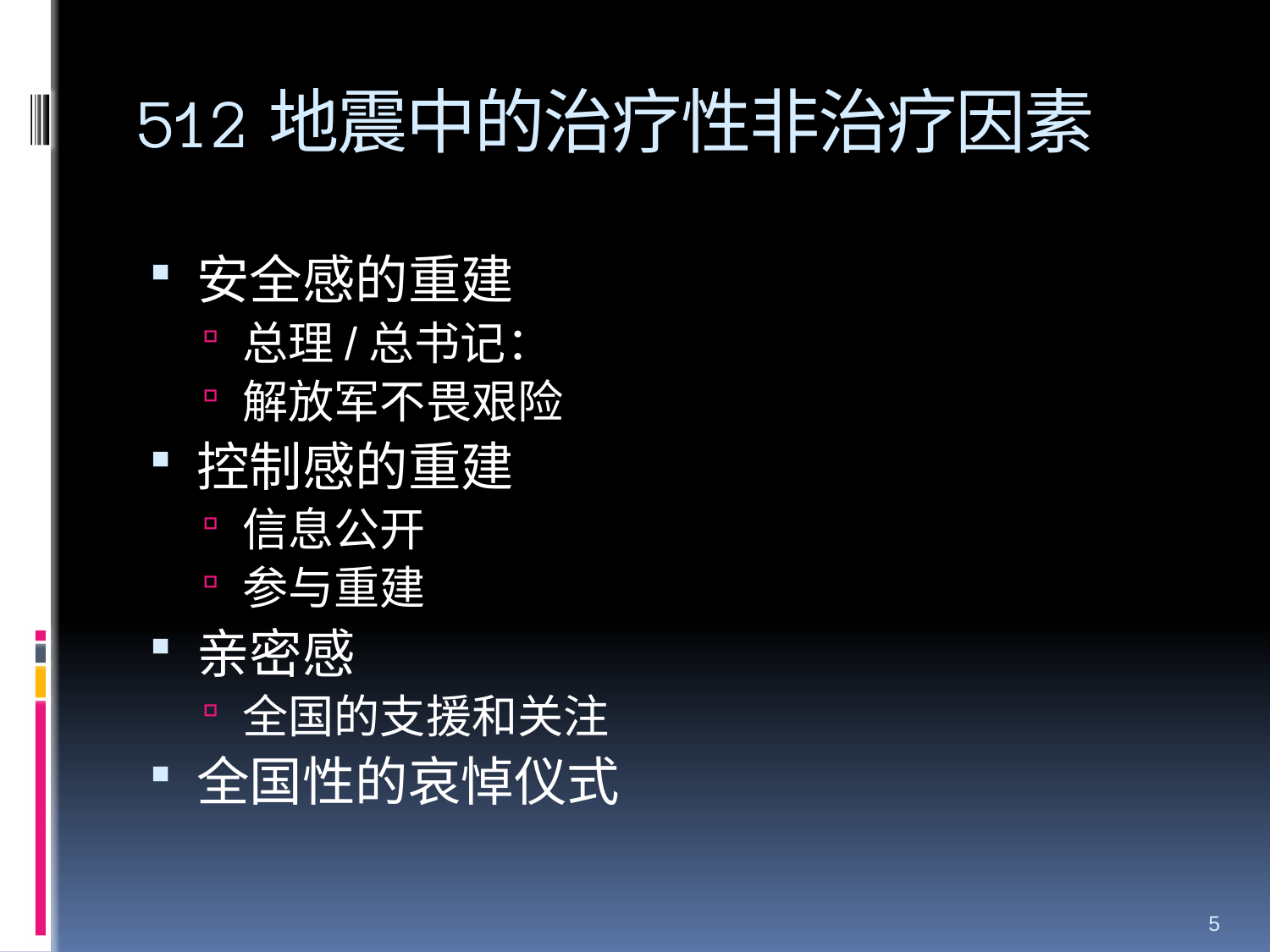

# 512地震中的治疗性非治疗因素
安全感的重建
总理/总书记：
解放军不畏艰险
控制感的重建
信息公开
参与重建
亲密感
全国的支援和关注
全国性的哀悼仪式
5